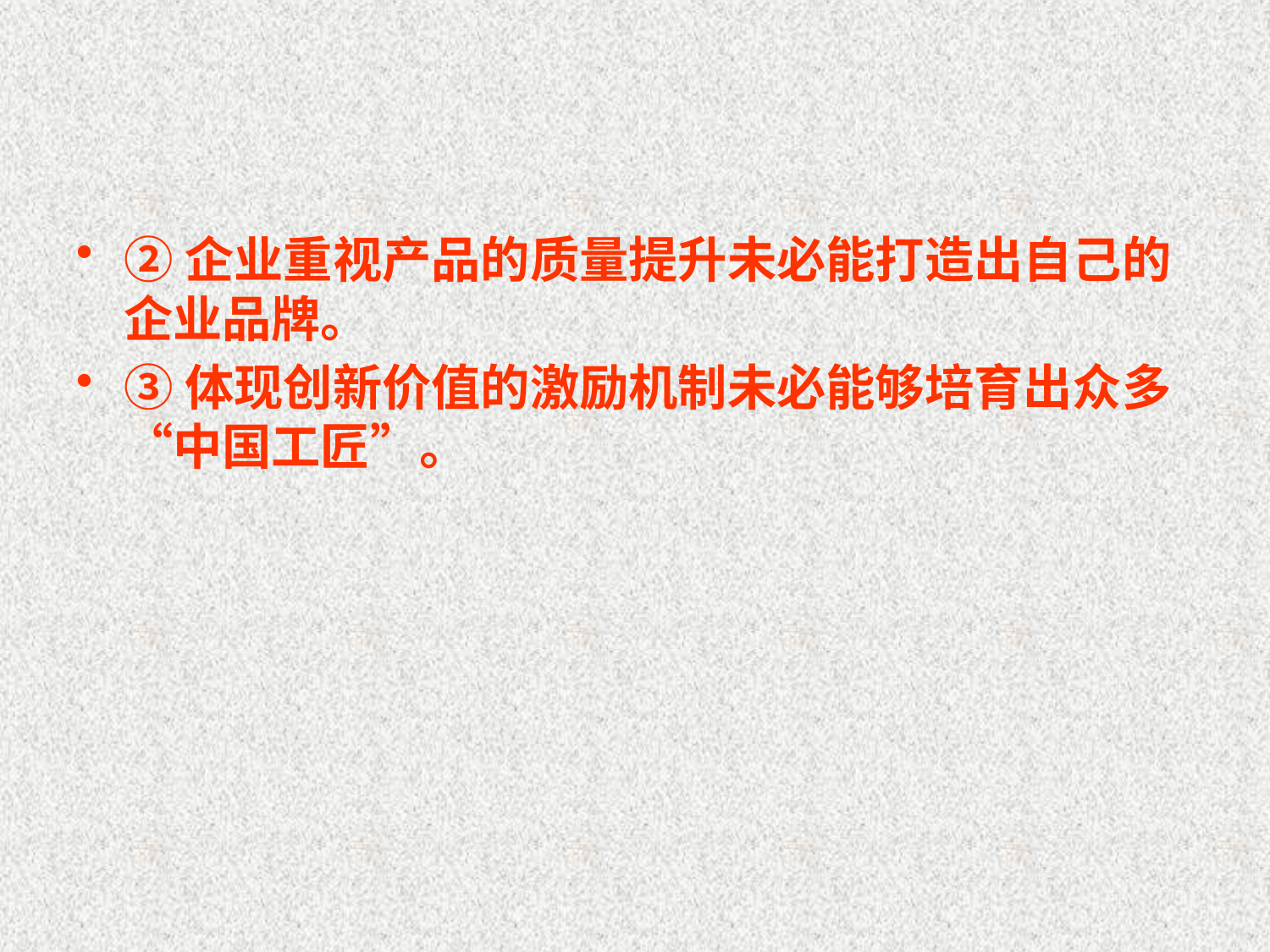

#
②企业重视产品的质量提升未必能打造出自己的企业品牌。
③体现创新价值的激励机制未必能够培育出众多“中国工匠”。